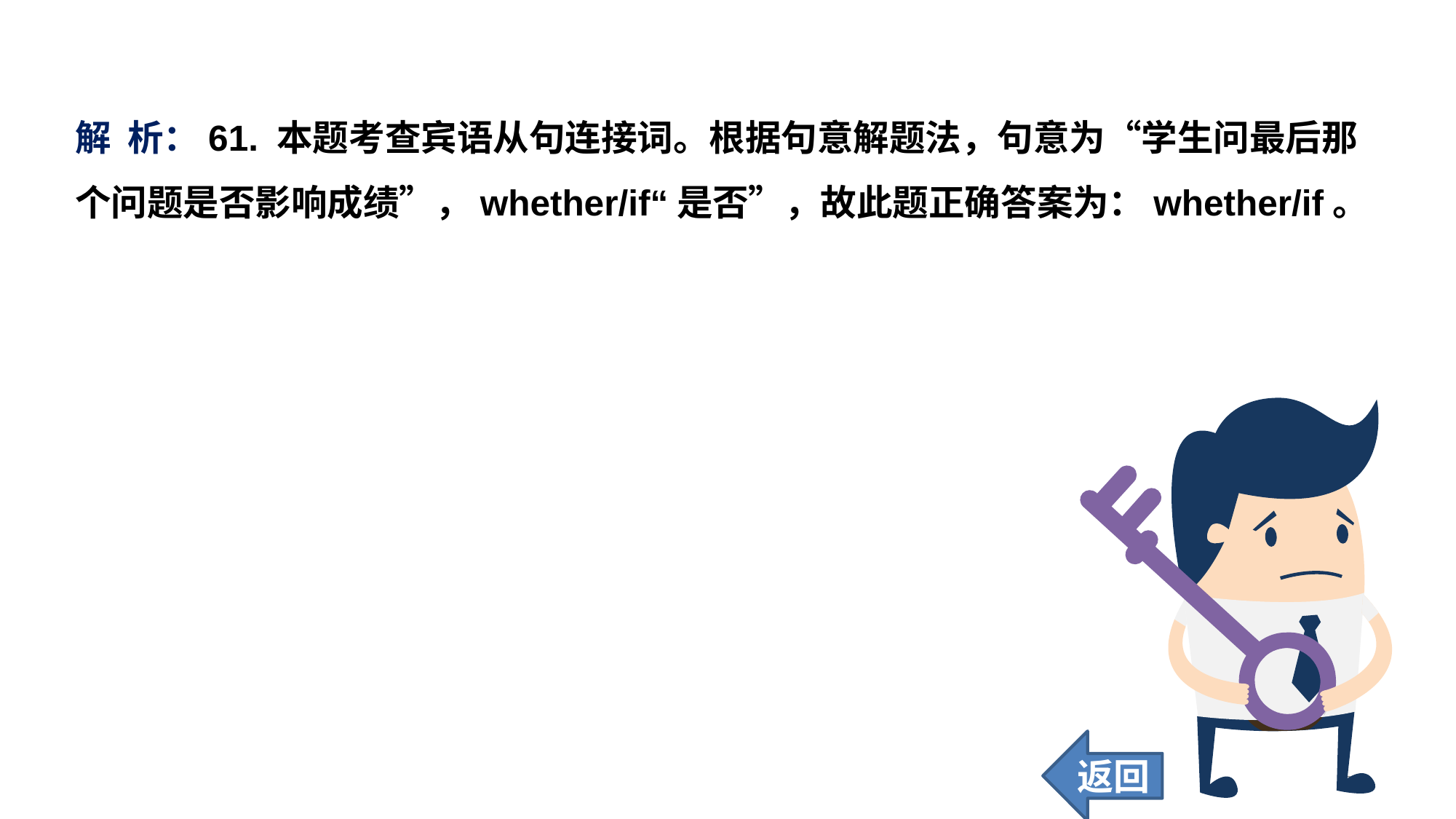

解  析：61. 本题考查宾语从句连接词。根据句意解题法，句意为“学生问最后那个问题是否影响成绩”，whether/if“是否”，故此题正确答案为：whether/if。

返回
274